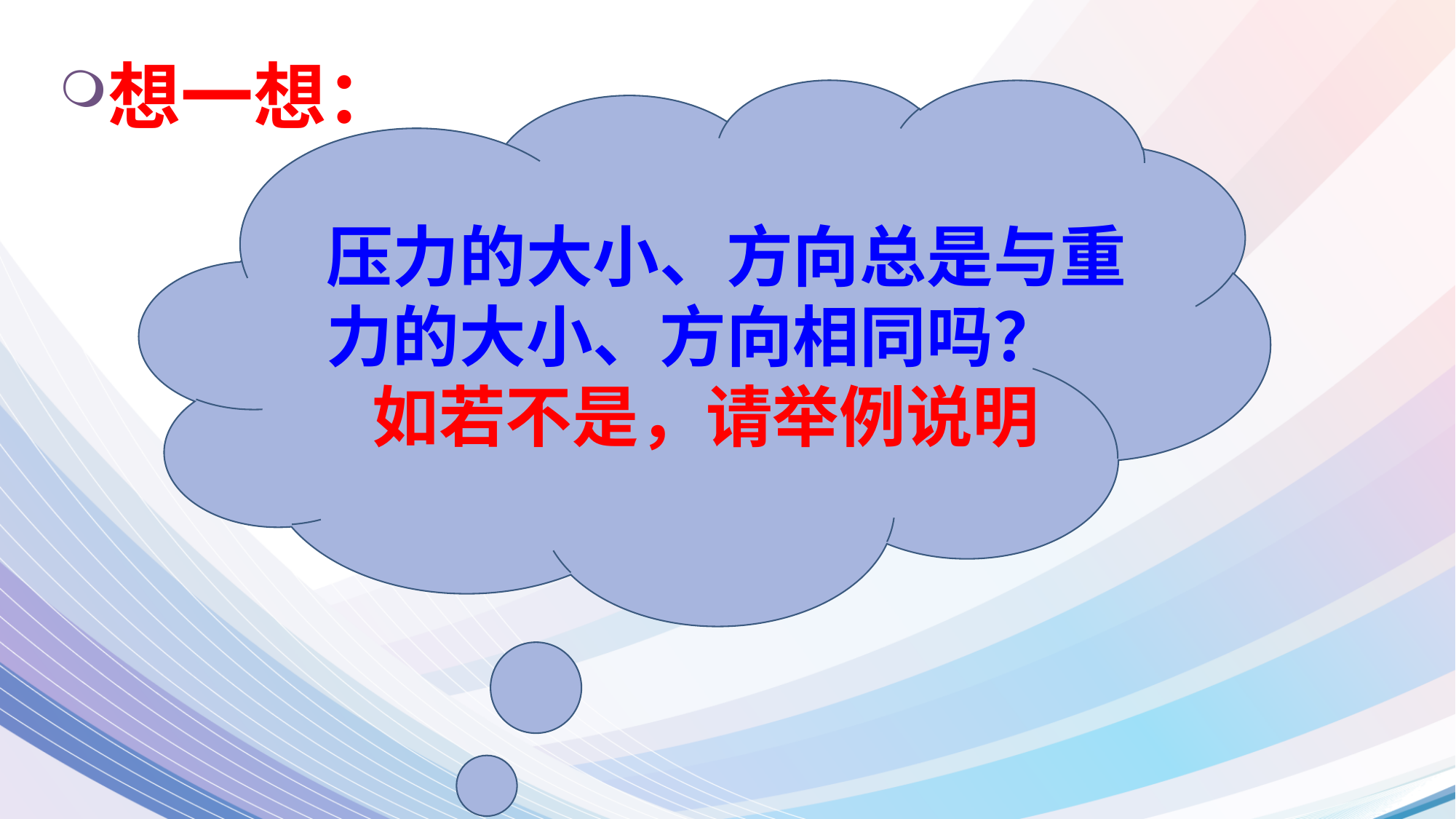

想一想：

压力的大小、方向总是与重力的大小、方向相同吗？
  如若不是，请举例说明